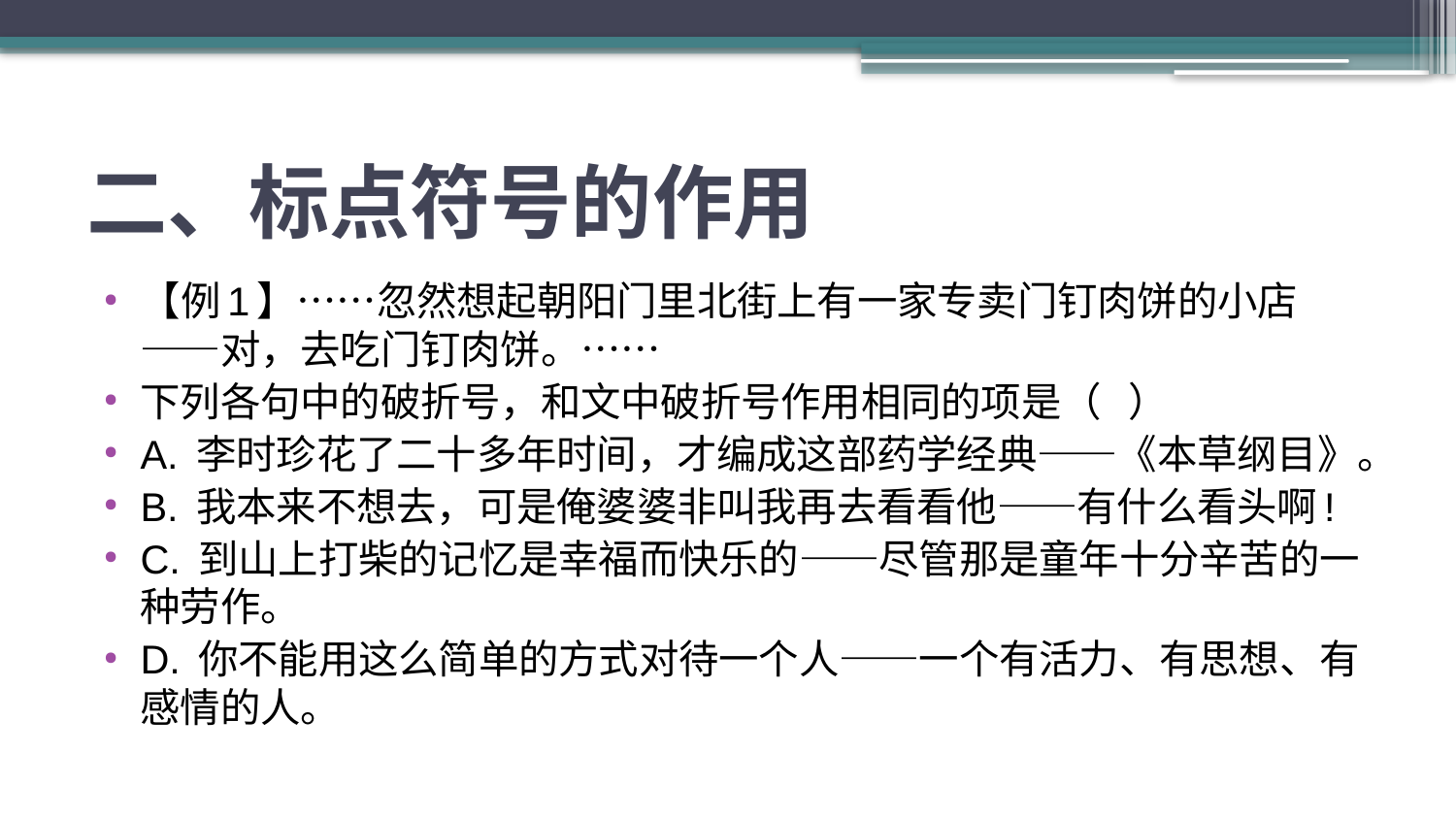

# 二、标点符号的作用
【例1】……忽然想起朝阳门里北街上有一家专卖门钉肉饼的小店——对，去吃门钉肉饼。……
下列各句中的破折号，和文中破折号作用相同的项是（   ）
A. 李时珍花了二十多年时间，才编成这部药学经典——《本草纲目》。
B. 我本来不想去，可是俺婆婆非叫我再去看看他——有什么看头啊!
C. 到山上打柴的记忆是幸福而快乐的——尽管那是童年十分辛苦的一 种劳作。
D. 你不能用这么简单的方式对待一个人——一个有活力、有思想、有感情的人。